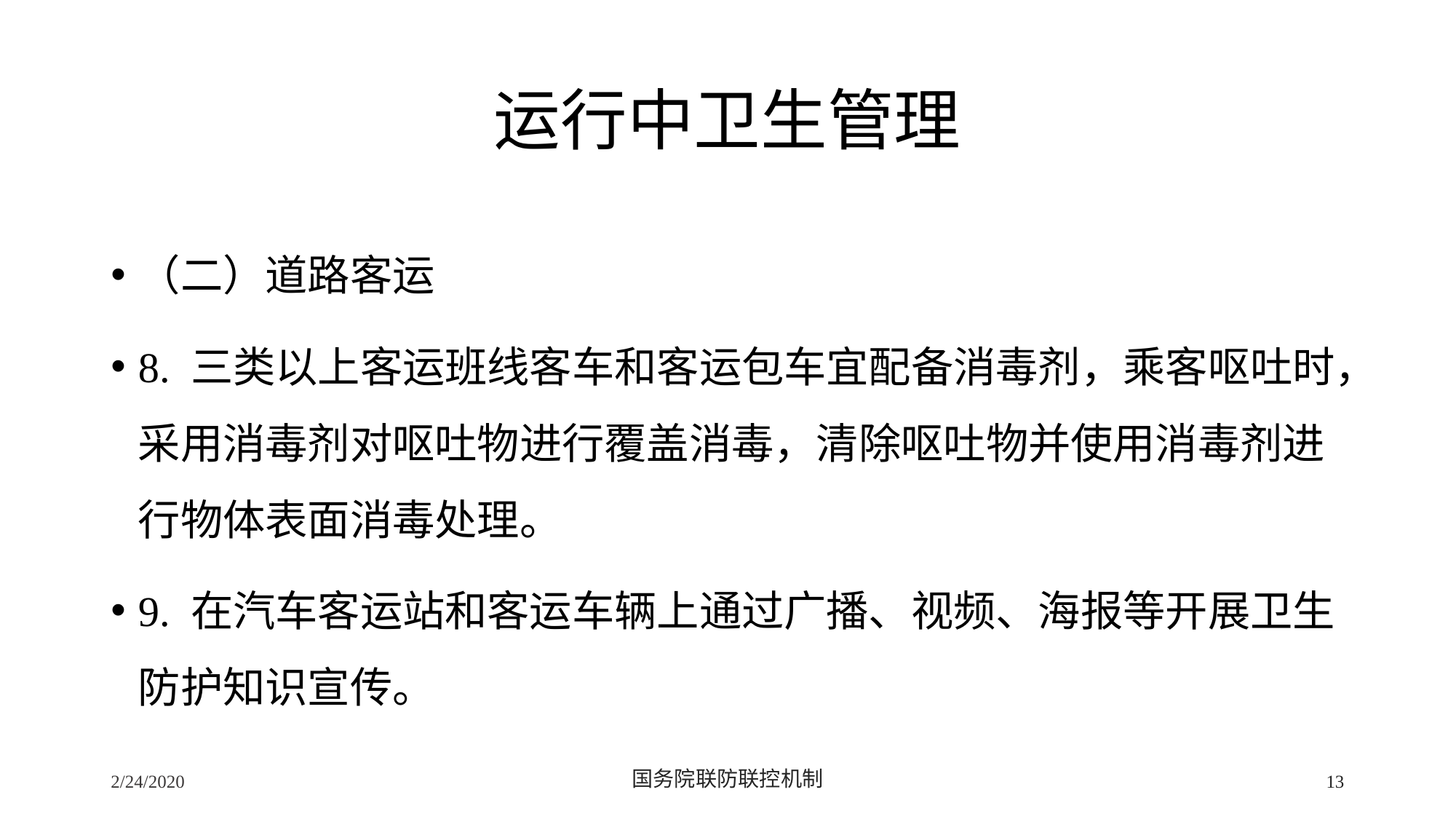

# 运行中卫生管理
（二）道路客运
8. 三类以上客运班线客车和客运包车宜配备消毒剂，乘客呕吐时，采用消毒剂对呕吐物进行覆盖消毒，清除呕吐物并使用消毒剂进行物体表面消毒处理。
9. 在汽车客运站和客运车辆上通过广播、视频、海报等开展卫生防护知识宣传。
2/24/2020
国务院联防联控机制
13